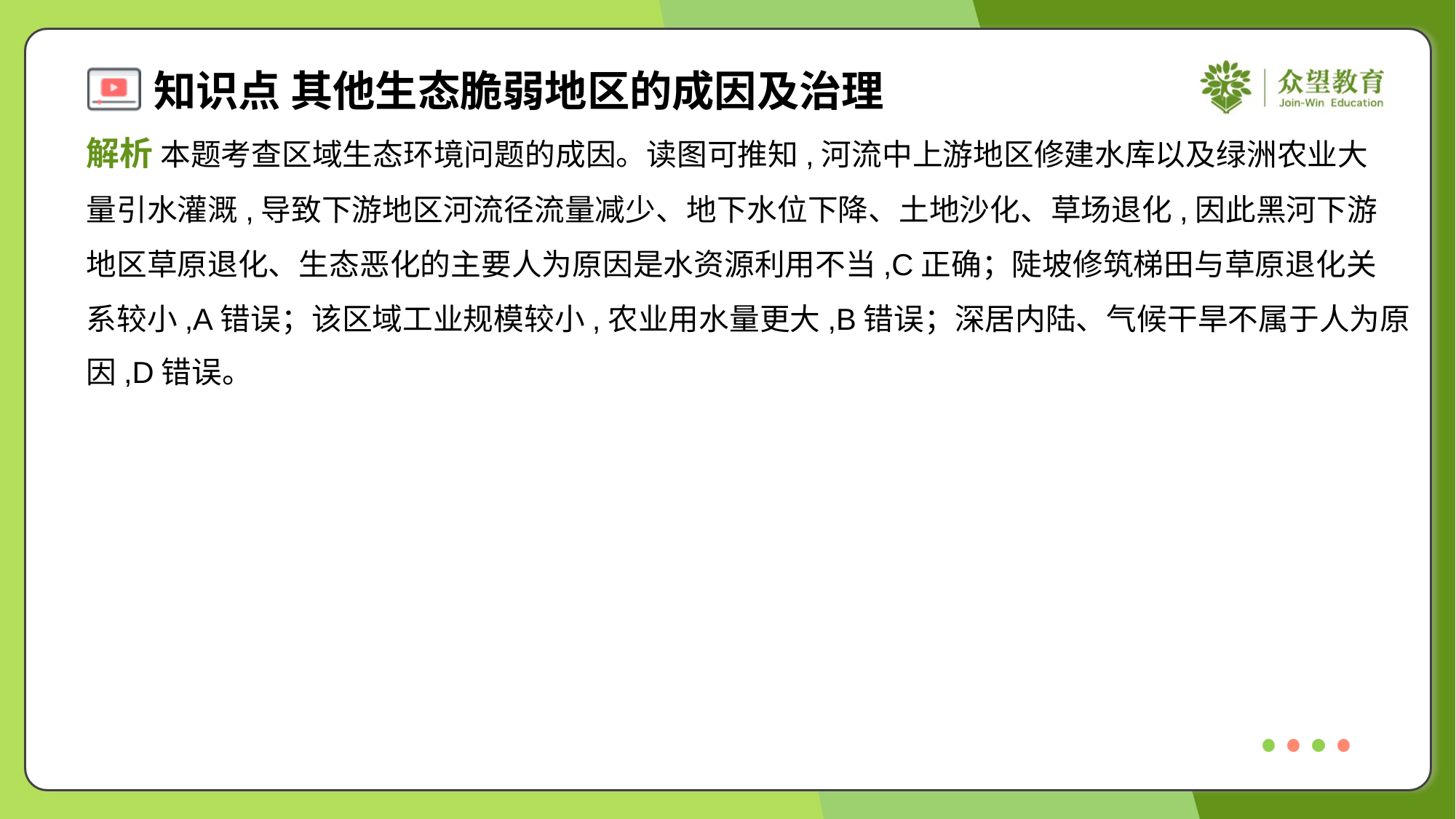

解析 本题考查区域生态环境问题的成因。读图可推知,河流中上游地区修建水库以及绿洲农业大
量引水灌溉,导致下游地区河流径流量减少、地下水位下降、土地沙化、草场退化,因此黑河下游
地区草原退化、生态恶化的主要人为原因是水资源利用不当,C正确；陡坡修筑梯田与草原退化关
系较小,A错误；该区域工业规模较小,农业用水量更大,B错误；深居内陆、气候干旱不属于人为原
因,D错误。